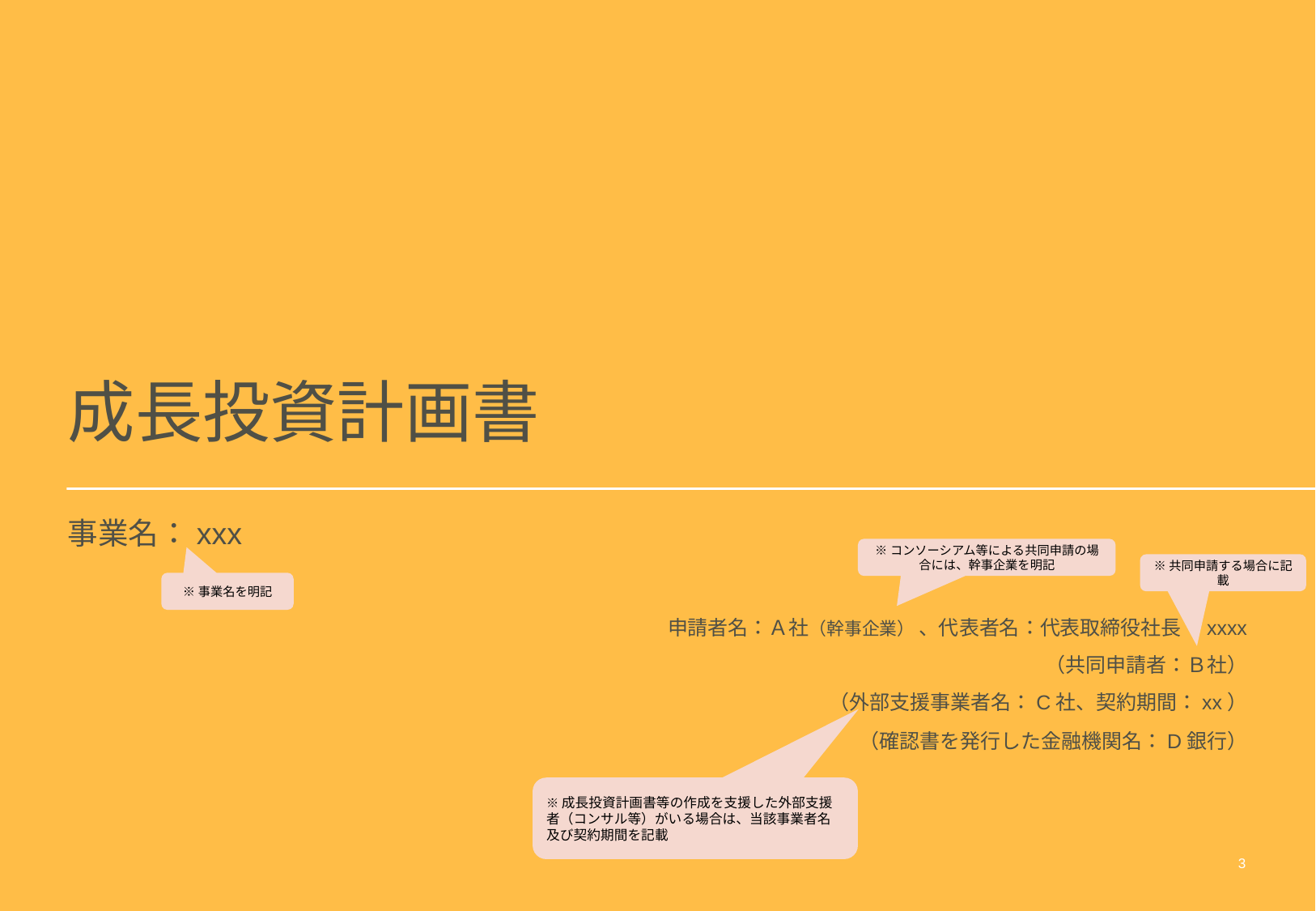

# 成長投資計画書
事業名：xxx
※コンソーシアム等による共同申請の場合には、幹事企業を明記
※共同申請する場合に記載
※事業名を明記
申請者名：Ａ社（幹事企業） 、代表者名：代表取締役社長　xxxx

（共同申請者：Ｂ社）

（外部支援事業者名：C社、契約期間：xx）
（確認書を発行した金融機関名：D銀行）

※成長投資計画書等の作成を支援した外部支援者（コンサル等）がいる場合は、当該事業者名及び契約期間を記載